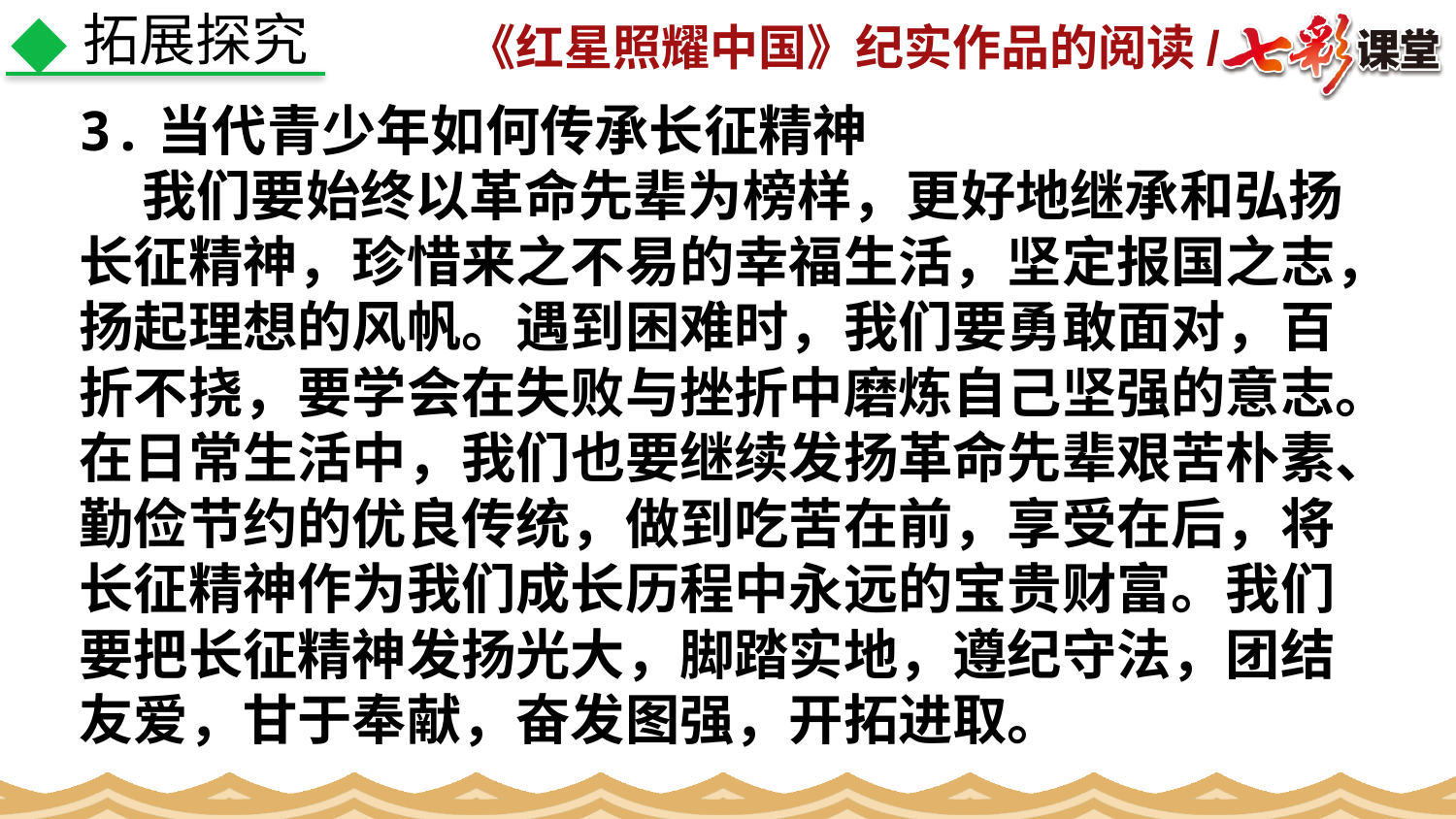

拓展探究

3.当代青少年如何传承长征精神
    我们要始终以革命先辈为榜样，更好地继承和弘扬长征精神，珍惜来之不易的幸福生活，坚定报国之志，扬起理想的风帆。遇到困难时，我们要勇敢面对，百折不挠，要学会在失败与挫折中磨炼自己坚强的意志。在日常生活中，我们也要继续发扬革命先辈艰苦朴素、勤俭节约的优良传统，做到吃苦在前，享受在后，将长征精神作为我们成长历程中永远的宝贵财富。我们要把长征精神发扬光大，脚踏实地，遵纪守法，团结友爱，甘于奉献，奋发图强，开拓进取。